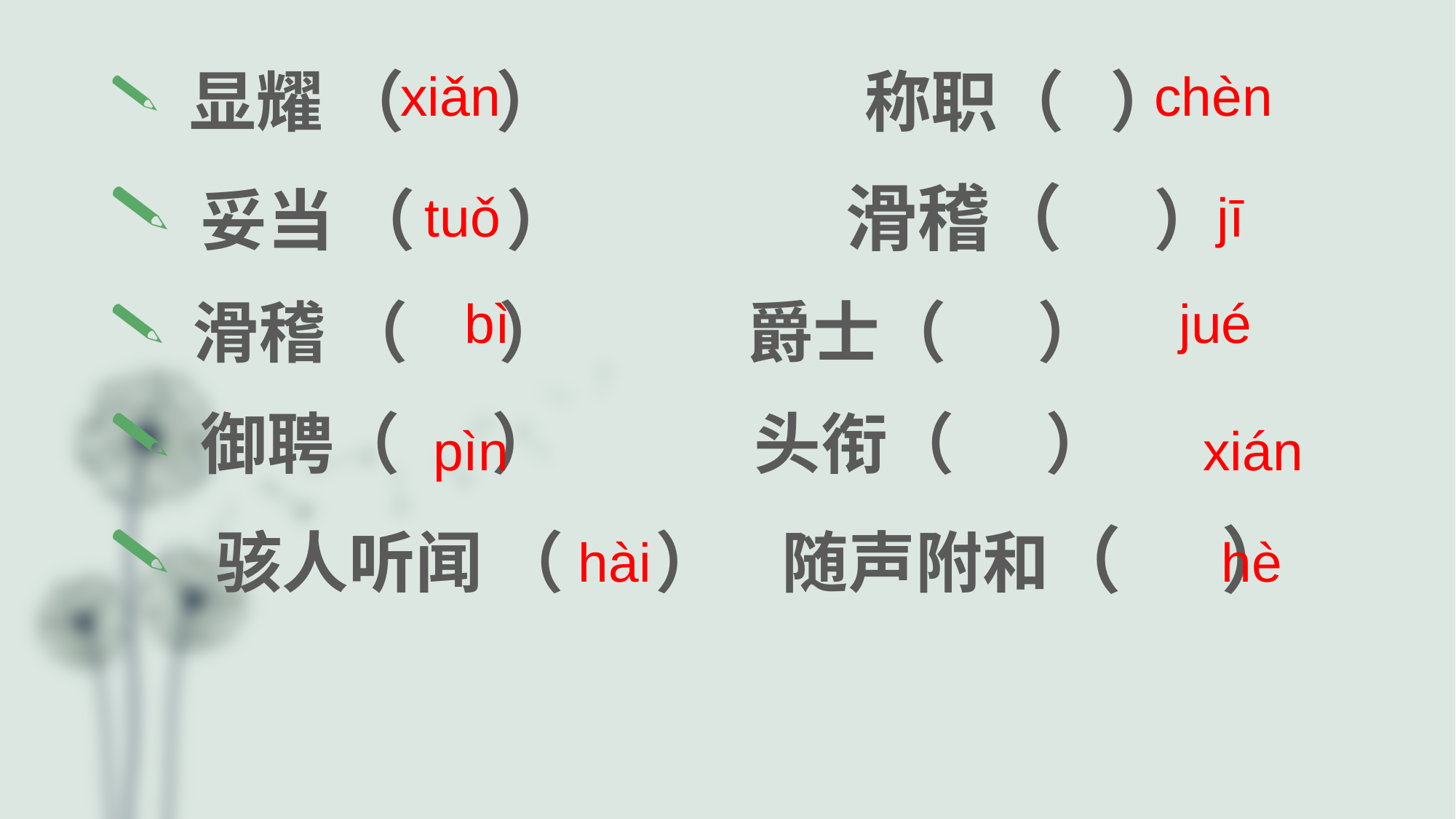

显耀 （      ）                    称职（   ）
 妥当 （      ）                  滑稽（      ）
 滑稽 （      ）            爵士（      ）
 御聘（      ）             头衔（      ）
  骇人听闻 （      ）    随声附和（      ）

 xiǎn
chèn

tuǒ
 jī
 bì
jué
 pìn
  xián
hài
hè